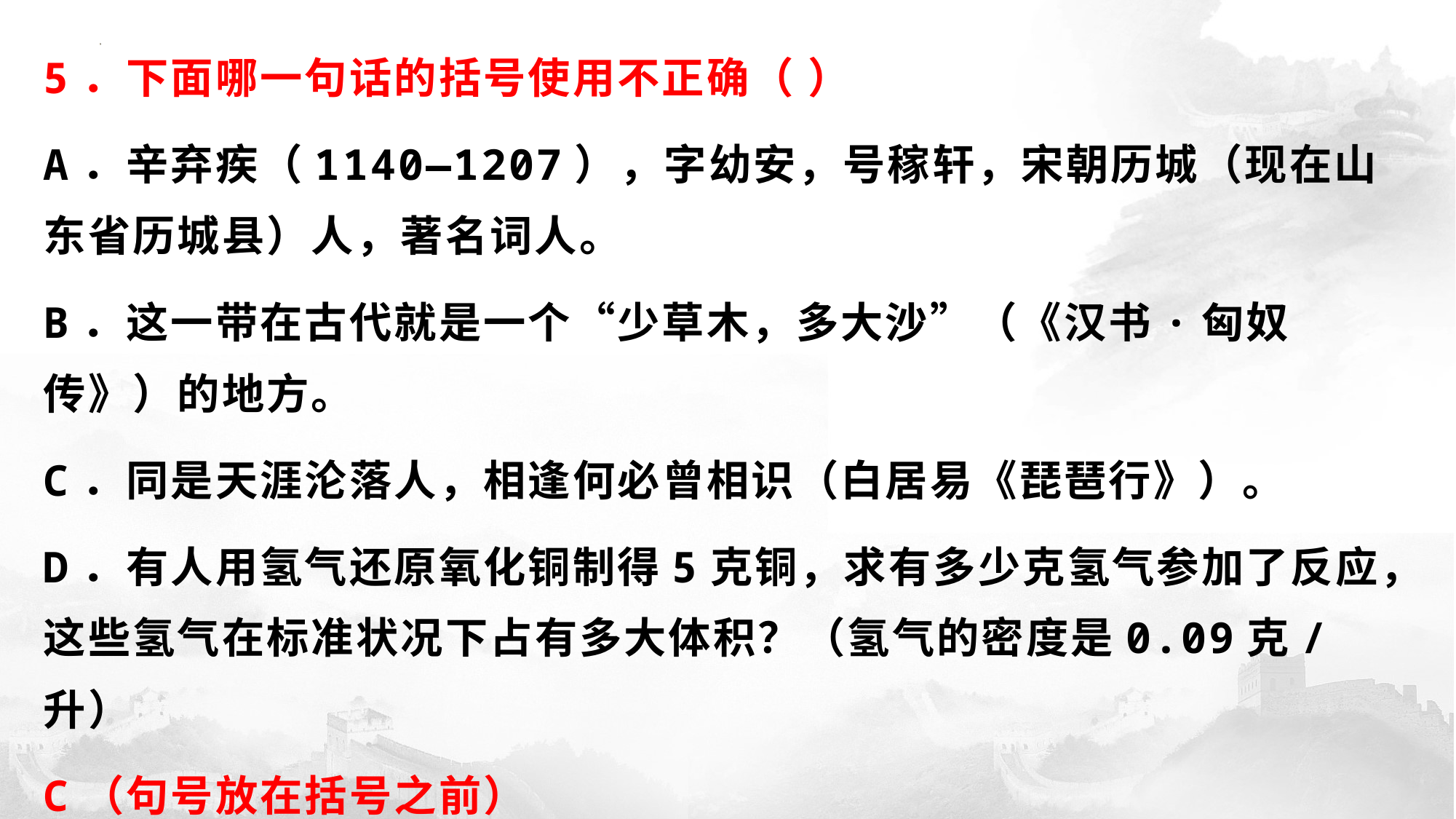

5．下面哪一句话的括号使用不正确（ ）
A．辛弃疾（1140—1207），字幼安，号稼轩，宋朝历城（现在山东省历城县）人，著名词人。
B．这一带在古代就是一个“少草木，多大沙”（《汉书·匈奴传》）的地方。
C．同是天涯沦落人，相逢何必曾相识（白居易《琵琶行》）。
D．有人用氢气还原氧化铜制得5克铜，求有多少克氢气参加了反应，这些氢气在标准状况下占有多大体积？（氢气的密度是0.09克/升）
C（句号放在括号之前）